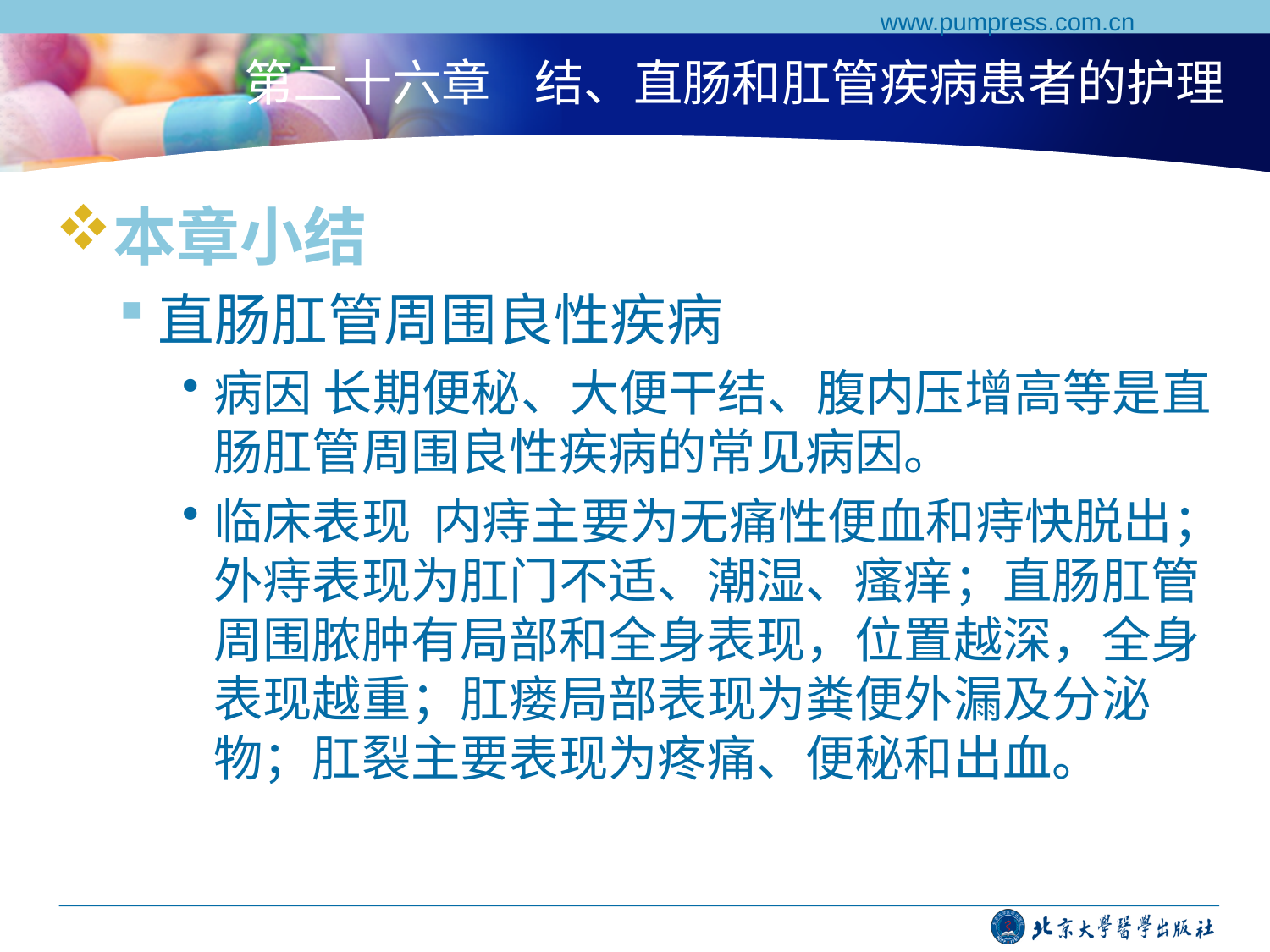

www.pumpress.com.cn
# 第二十六章    结、直肠和肛管疾病患者的护理
本章小结
直肠肛管周围良性疾病
病因 长期便秘、大便干结、腹内压增高等是直肠肛管周围良性疾病的常见病因。
临床表现  内痔主要为无痛性便血和痔快脱出；外痔表现为肛门不适、潮湿、瘙痒；直肠肛管周围脓肿有局部和全身表现，位置越深，全身表现越重；肛瘘局部表现为粪便外漏及分泌物；肛裂主要表现为疼痛、便秘和出血。